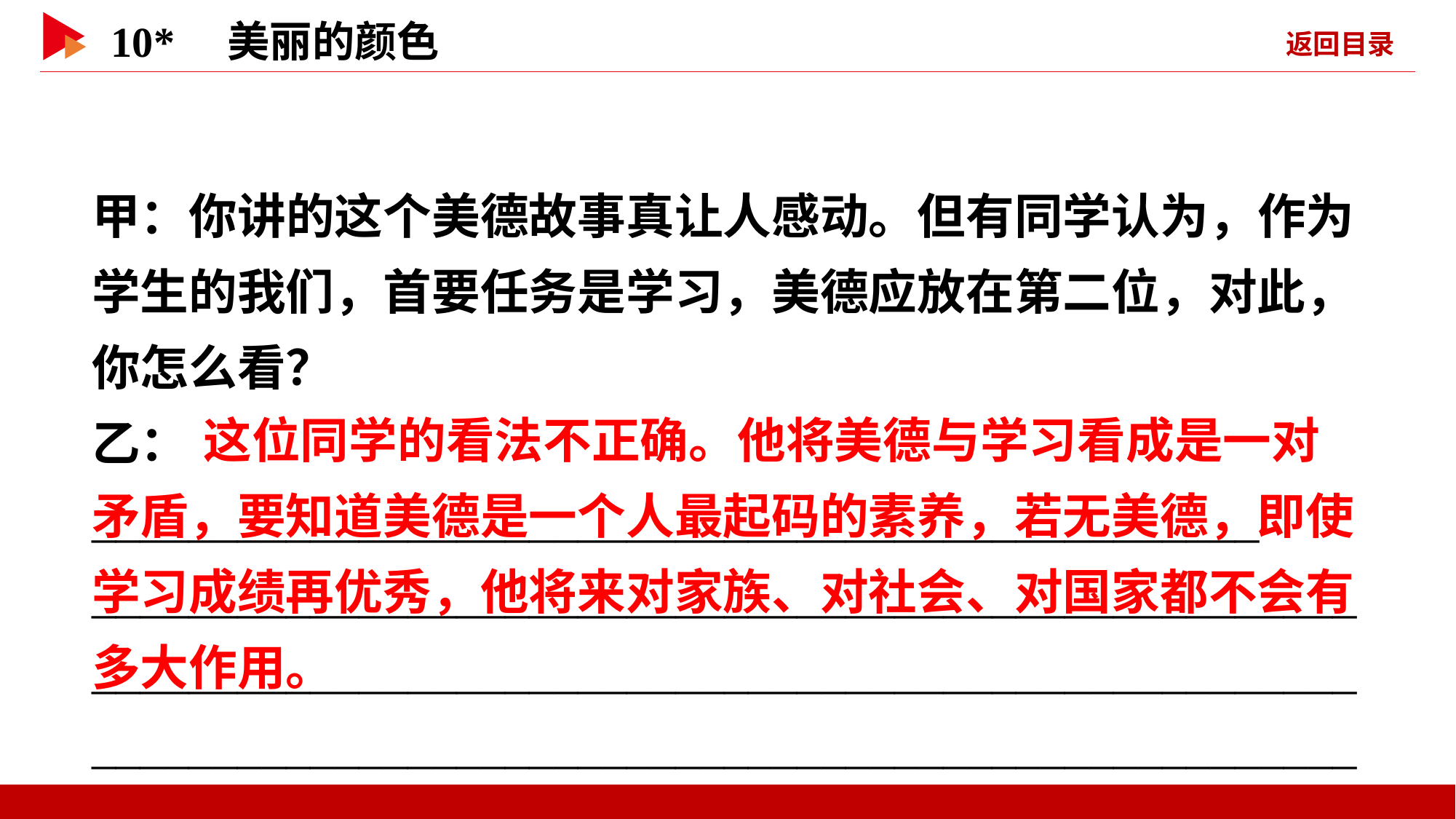

甲：你讲的这个美德故事真让人感动。但有同学认为，作为学生的我们，首要任务是学习，美德应放在第二位，对此，你怎么看？
乙：________________________________________________
____________________________________________________________________________________________________________________________________________________________
         这位同学的看法不正确。他将美德与学习看成是一对矛盾，要知道美德是一个人最起码的素养，若无美德，即使学习成绩再优秀，他将来对家族、对社会、对国家都不会有多大作用。